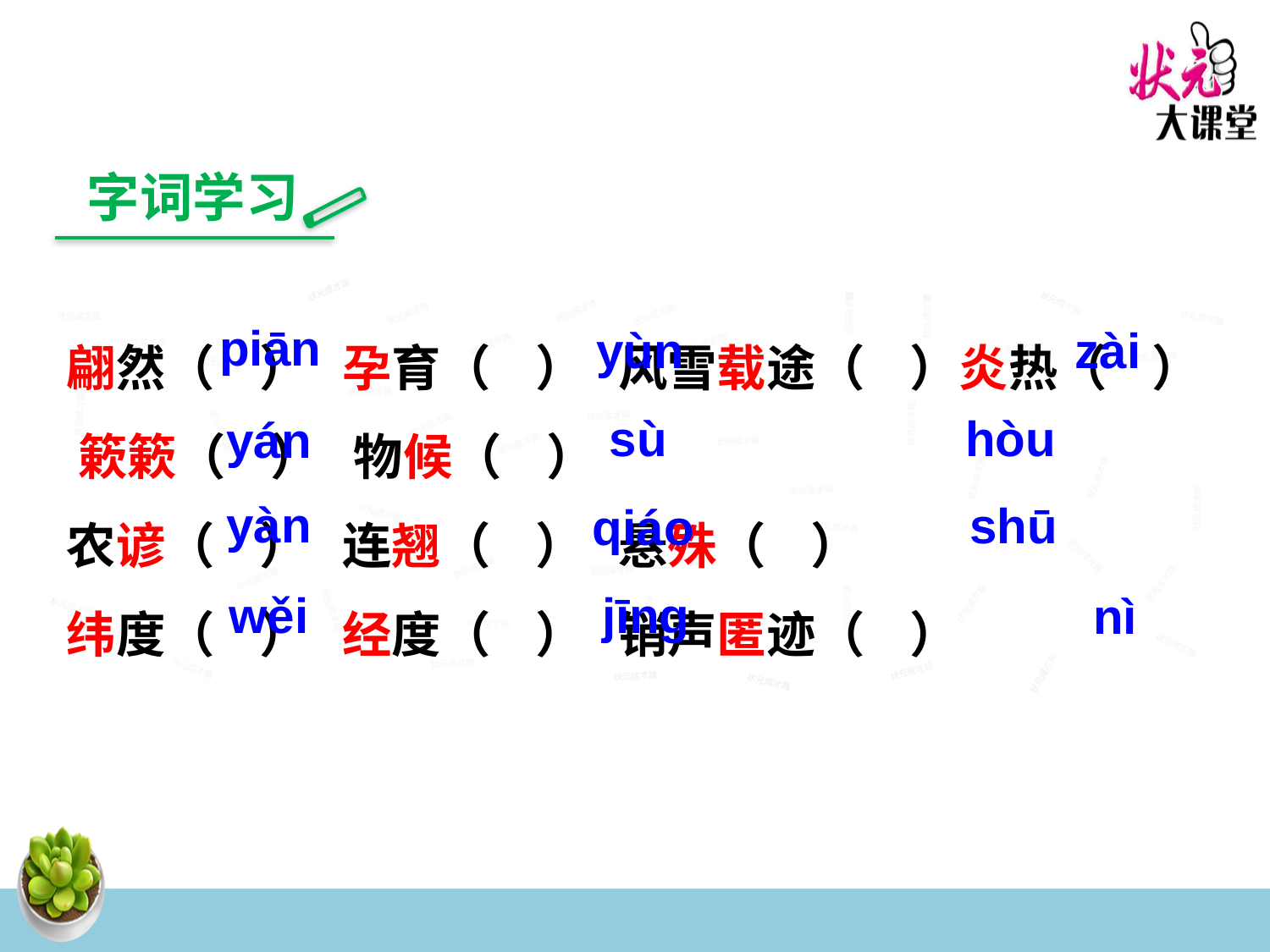

字词学习

状元成才路
状元成才路
状元成才路
翩然（    ）   孕育（    ）   风雪载途（    ）炎热（    ）   簌簌（    ）   物候（    ）
农谚（    ）   连翘（    ）   悬殊（    ）
纬度（    ）   经度（    ）   销声匿迹（    ）
状元成才路
状元成才路
状元成才路
状元成才路
状元成才路
状元成才路
piān
yùn
zài
状元成才路
状元成才路
状元成才路
状元成才路
状元成才路
状元成才路
状元成才路
状元成才路
状元成才路
状元成才路
状元成才路
状元成才路
状元成才路
状元成才路
状元成才路
状元成才路
状元成才路
状元成才路
状元成才路
状元成才路
sù
hòu
yán
状元成才路
状元成才路
状元成才路
状元成才路
状元成才路
状元成才路
状元成才路
状元成才路
状元成才路
状元成才路
状元成才路
状元成才路
状元成才路
状元成才路
状元成才路
状元成才路
状元成才路
状元成才路
状元成才路
状元成才路
状元成才路
状元成才路
状元成才路
状元成才路
yàn
shū
qiáo
状元成才路
状元成才路
状元成才路
状元成才路
状元成才路
状元成才路
状元成才路
状元成才路
状元成才路
状元成才路
状元成才路
状元成才路
状元成才路
状元成才路
状元成才路
状元成才路
状元成才路
状元成才路
状元成才路
状元成才路
状元成才路
wěi
jīnɡ
nì
状元成才路
状元成才路
状元成才路
状元成才路
状元成才路
状元成才路
状元成才路
状元成才路
状元成才路
状元成才路
状元成才路
状元成才路
状元成才路
状元成才路
状元成才路
状元成才路
状元成才路
状元成才路
状元成才路
状元成才路
状元成才路
状元成才路
状元成才路
状元成才路
状元成才路
状元成才路